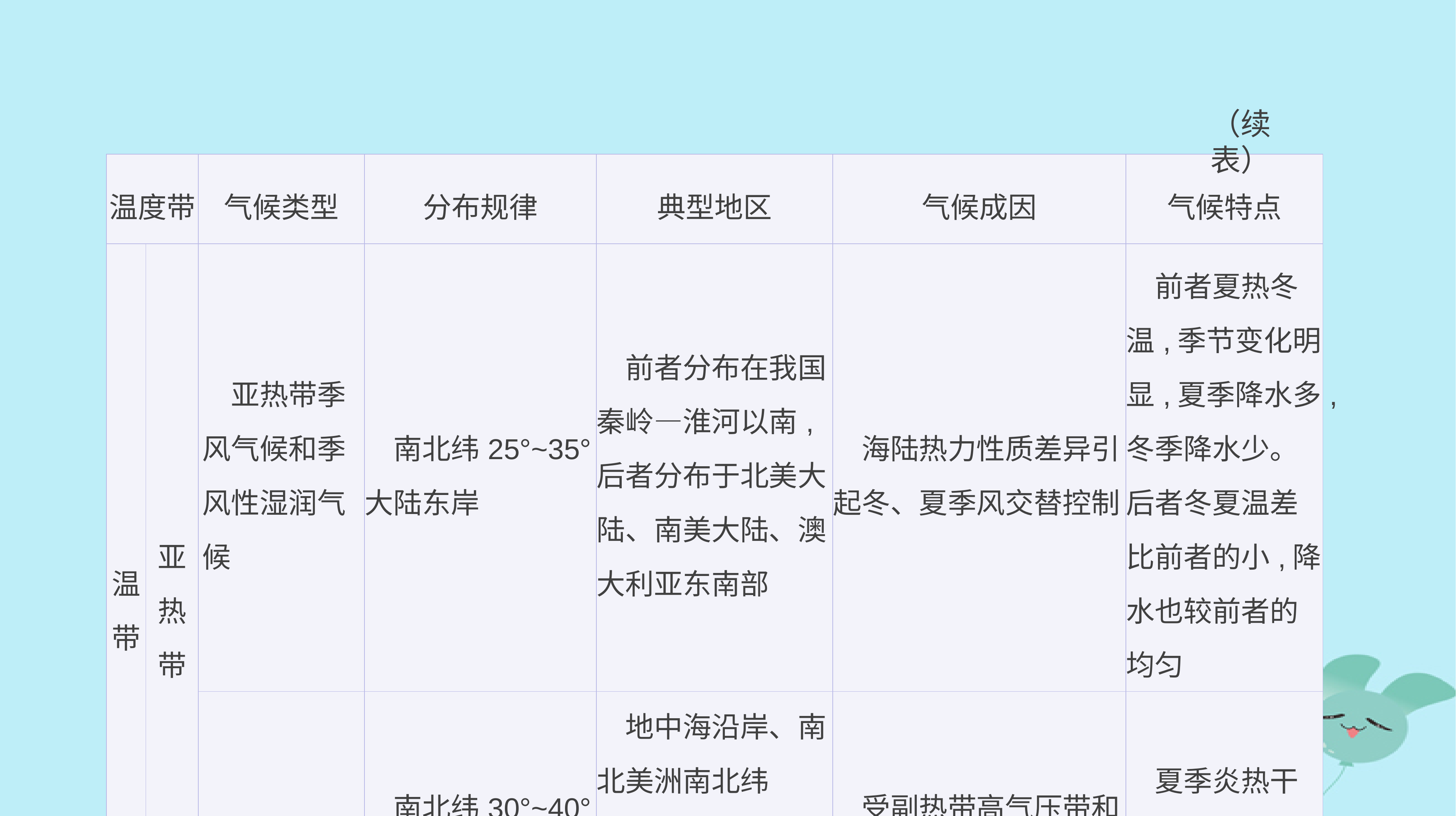

（续表）
| 温度带 |  | 气候类型 | 分布规律 | 典型地区 | 气候成因 | 气候特点 |
| --- | --- | --- | --- | --- | --- | --- |
| 温 带 | 亚 热 带 | 亚热带季风气候和季风性湿润气候 | 南北纬25°~35°大陆东岸 | 前者分布在我国秦岭—淮河以南,后者分布于北美大陆、南美大陆、澳大利亚东南部 | 海陆热力性质差异引起冬、夏季风交替控制 | 前者夏热冬温,季节变化明显,夏季降水多,冬季降水少。后者冬夏温差比前者的小,降水也较前者的均匀 |
|  |  | 地中海气候 | 南北纬30°~40°大陆西岸 | 地中海沿岸、南北美洲南北纬30°~40°大陆西岸、澳大利亚和非洲西南角 | 受副热带高气压带和西风带交替控制 | 夏季炎热干燥,冬季温和多雨 |